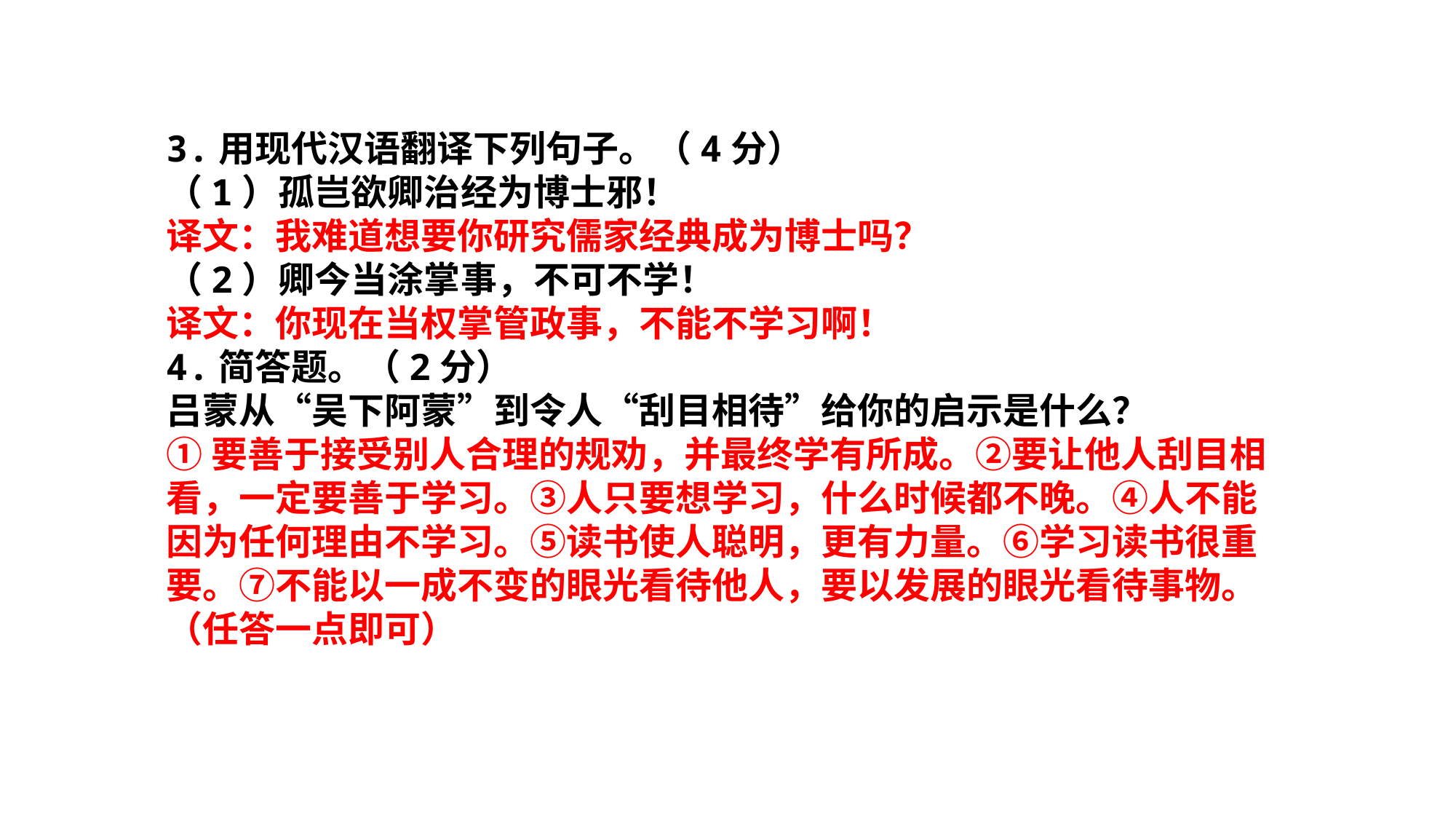

3.用现代汉语翻译下列句子。（4分）
（1）孤岂欲卿治经为博士邪！
译文：我难道想要你研究儒家经典成为博士吗？
（2）卿今当涂掌事，不可不学！
译文：你现在当权掌管政事，不能不学习啊！
4.简答题。（2分）
吕蒙从“吴下阿蒙”到令人“刮目相待”给你的启示是什么？
①要善于接受别人合理的规劝，并最终学有所成。②要让他人刮目相看，一定要善于学习。③人只要想学习，什么时候都不晚。④人不能因为任何理由不学习。⑤读书使人聪明，更有力量。⑥学习读书很重要。⑦不能以一成不变的眼光看待他人，要以发展的眼光看待事物。（任答一点即可）